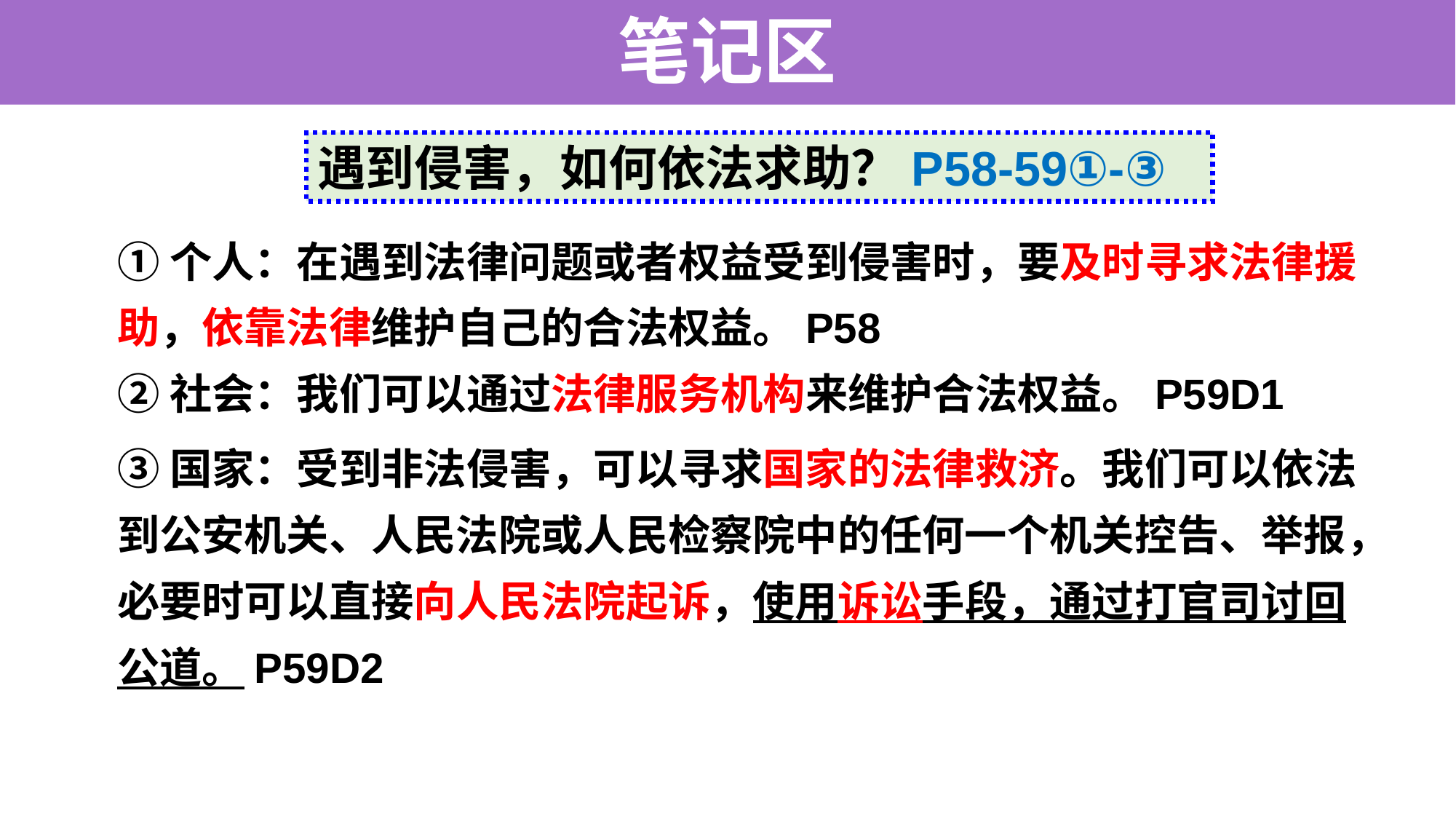

笔记区
遇到侵害，如何依法求助？P58-59①-③
①个人：在遇到法律问题或者权益受到侵害时，要及时寻求法律援助，依靠法律维护自己的合法权益。P58
②社会：我们可以通过法律服务机构来维护合法权益。P59D1
③国家：受到非法侵害，可以寻求国家的法律救济。我们可以依法到公安机关、人民法院或人民检察院中的任何一个机关控告、举报，必要时可以直接向人民法院起诉，使用诉讼手段，通过打官司讨回公道。P59D2